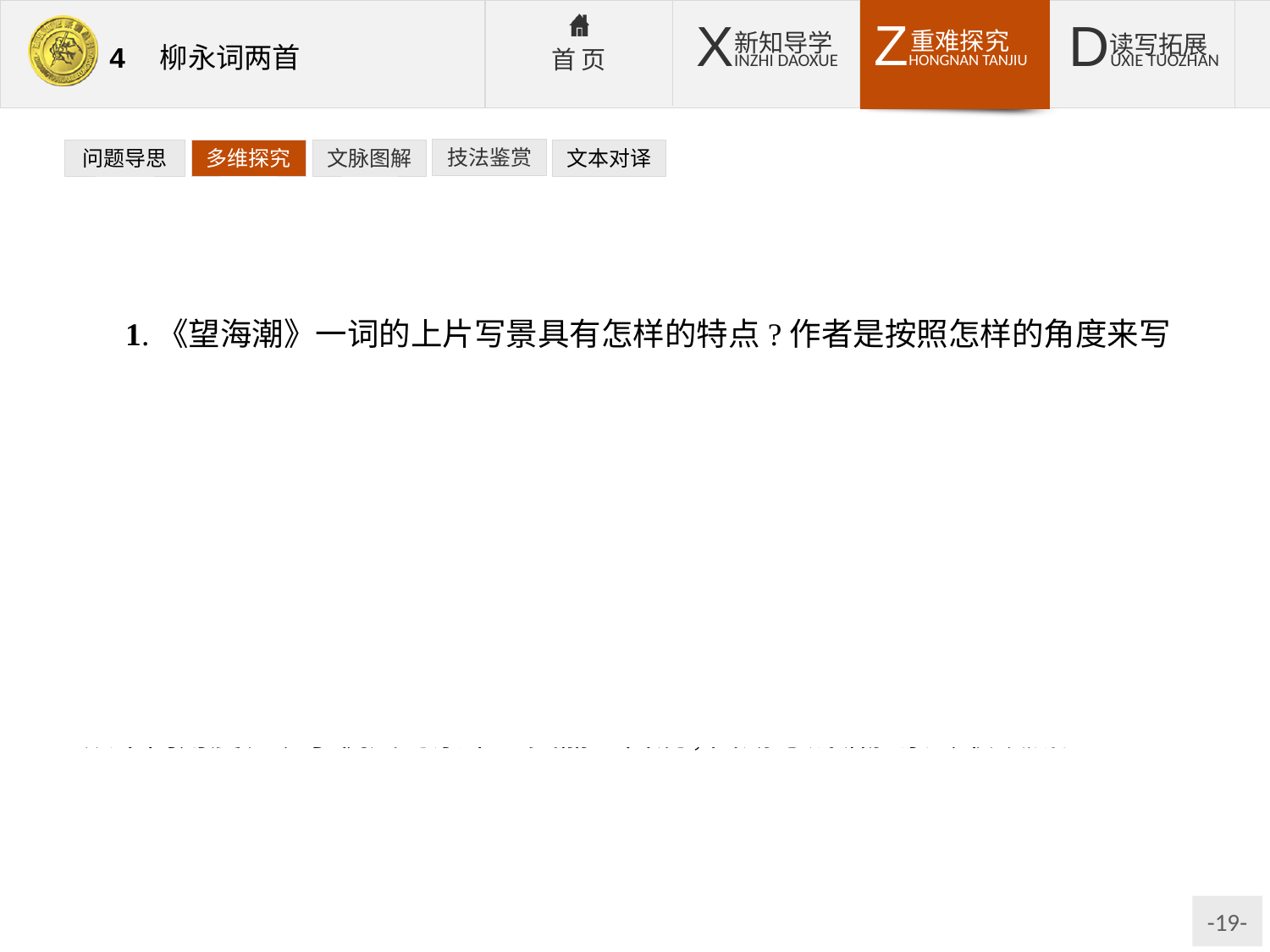

技法鉴赏
文本对译
问题导思
多维探究
文脉图解
1.《望海潮》一词的上片写景具有怎样的特点?作者是按照怎样的角度来写的?
提示:《望海潮》上片先从杭州地理位置上说,它是东南的重镇;从历史传统上说,它自古以来便是繁华都市;从自然景观看,这里有著名的钱塘江,有秀丽的西湖。“烟柳画桥,风帘翠幕,参差十万人家”写“都会”;“云树绕堤沙,怒涛卷霜雪,天堑无涯”侧重刻画“形胜”;“市列珠玑,户盈罗绮”侧重突出了杭州的富庶繁华,寥寥数语,运用了动静结合、比喻、夸张等手法,极力铺排渲染,从不同角度表现了杭州的繁荣、美丽、富饶,西湖与钱塘胜景尽收眼底。